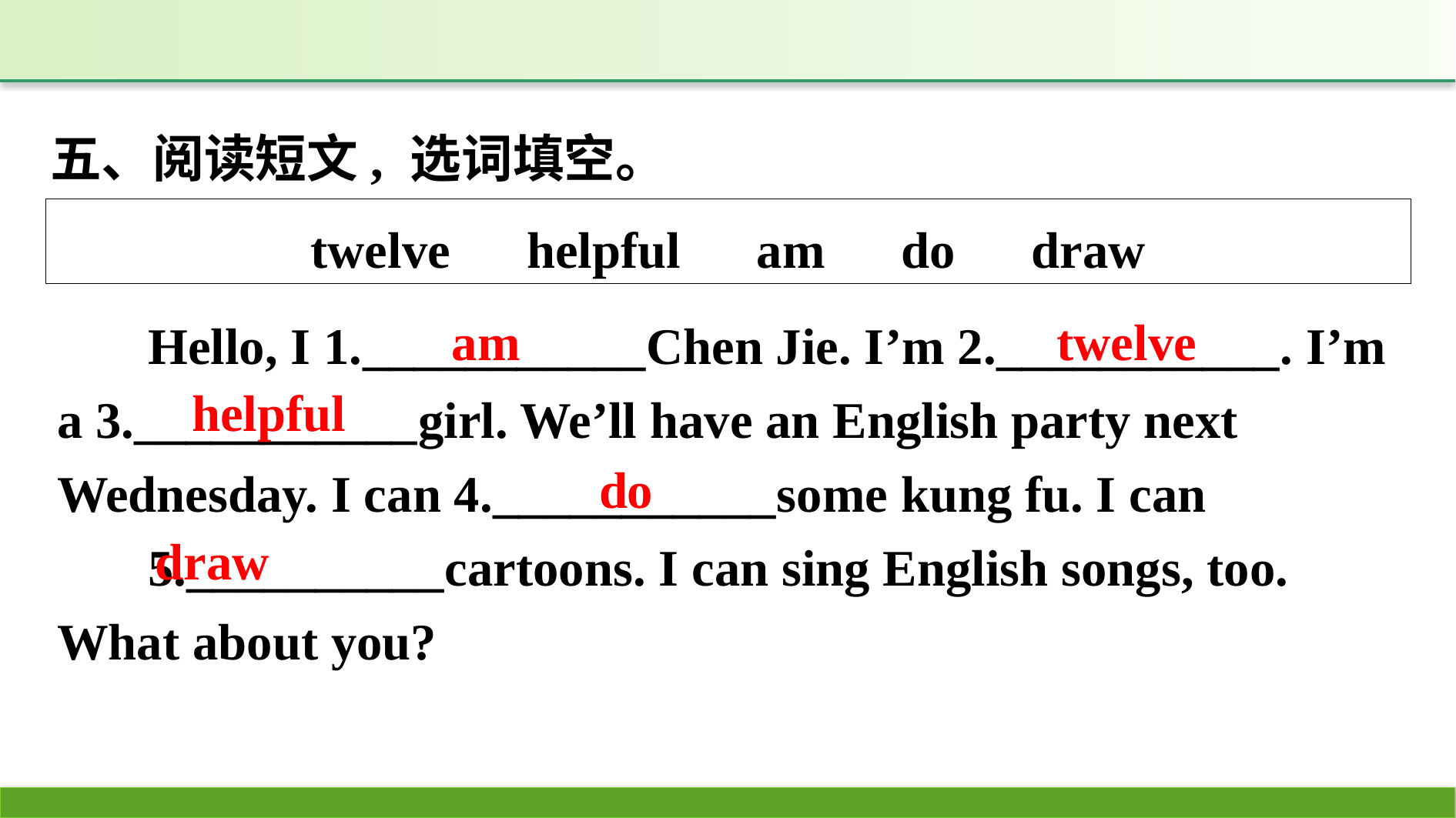

五、阅读短文, 选词填空。
twelve　helpful　am　do　draw
Hello, I 1.___________Chen Jie. I’m 2.___________. I’m a 3.___________girl. We’ll have an English party next Wednesday. I can 4.___________some kung fu. I can
5.__________cartoons. I can sing English songs, too. What about you?
am
twelve
helpful
do
draw